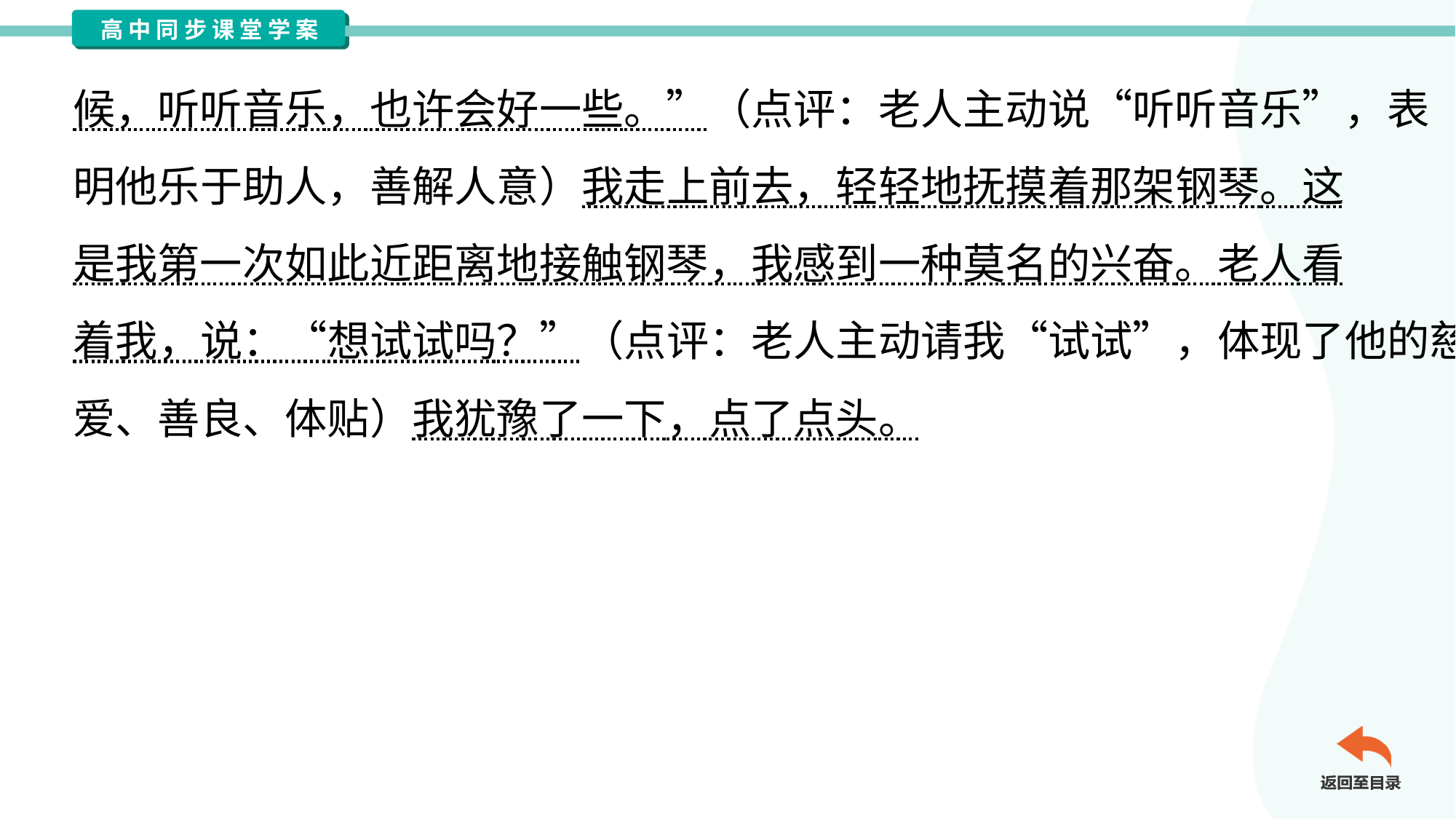

候，听听音乐，也许会好一些。”（点评：老人主动说“听听音乐”，表
明他乐于助人，善解人意）我走上前去，轻轻地抚摸着那架钢琴。这
是我第一次如此近距离地接触钢琴，我感到一种莫名的兴奋。老人看
着我，说：“想试试吗？”（点评：老人主动请我“试试”，体现了他的慈
爱、善良、体贴）我犹豫了一下，点了点头。